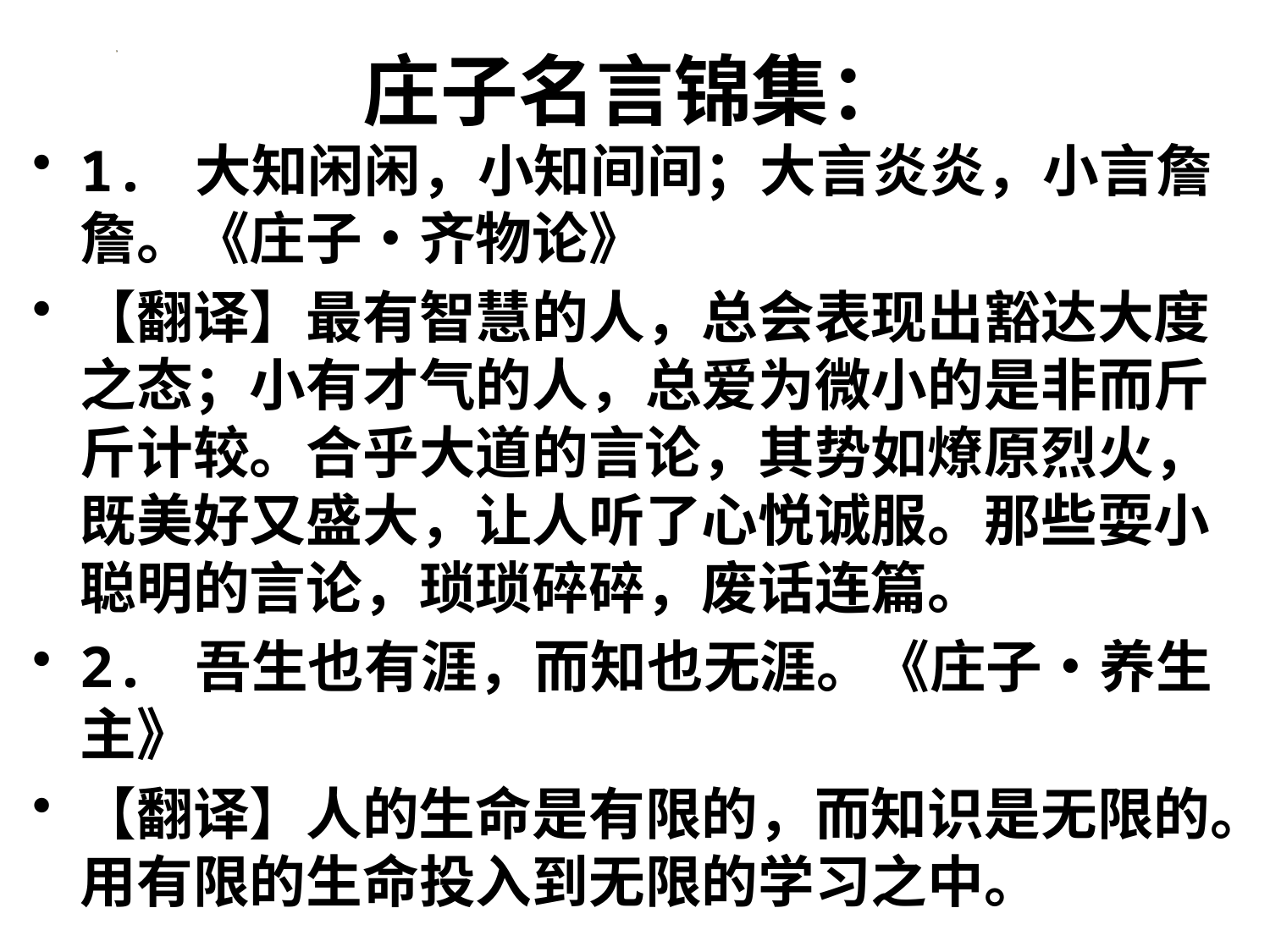

# 庄子名言锦集：
1. 大知闲闲，小知间间；大言炎炎，小言詹詹。《庄子•齐物论》
【翻译】最有智慧的人，总会表现出豁达大度之态；小有才气的人，总爱为微小的是非而斤斤计较。合乎大道的言论，其势如燎原烈火，既美好又盛大，让人听了心悦诚服。那些耍小聪明的言论，琐琐碎碎，废话连篇。
2. 吾生也有涯，而知也无涯。《庄子•养生主》
【翻译】人的生命是有限的，而知识是无限的。用有限的生命投入到无限的学习之中。